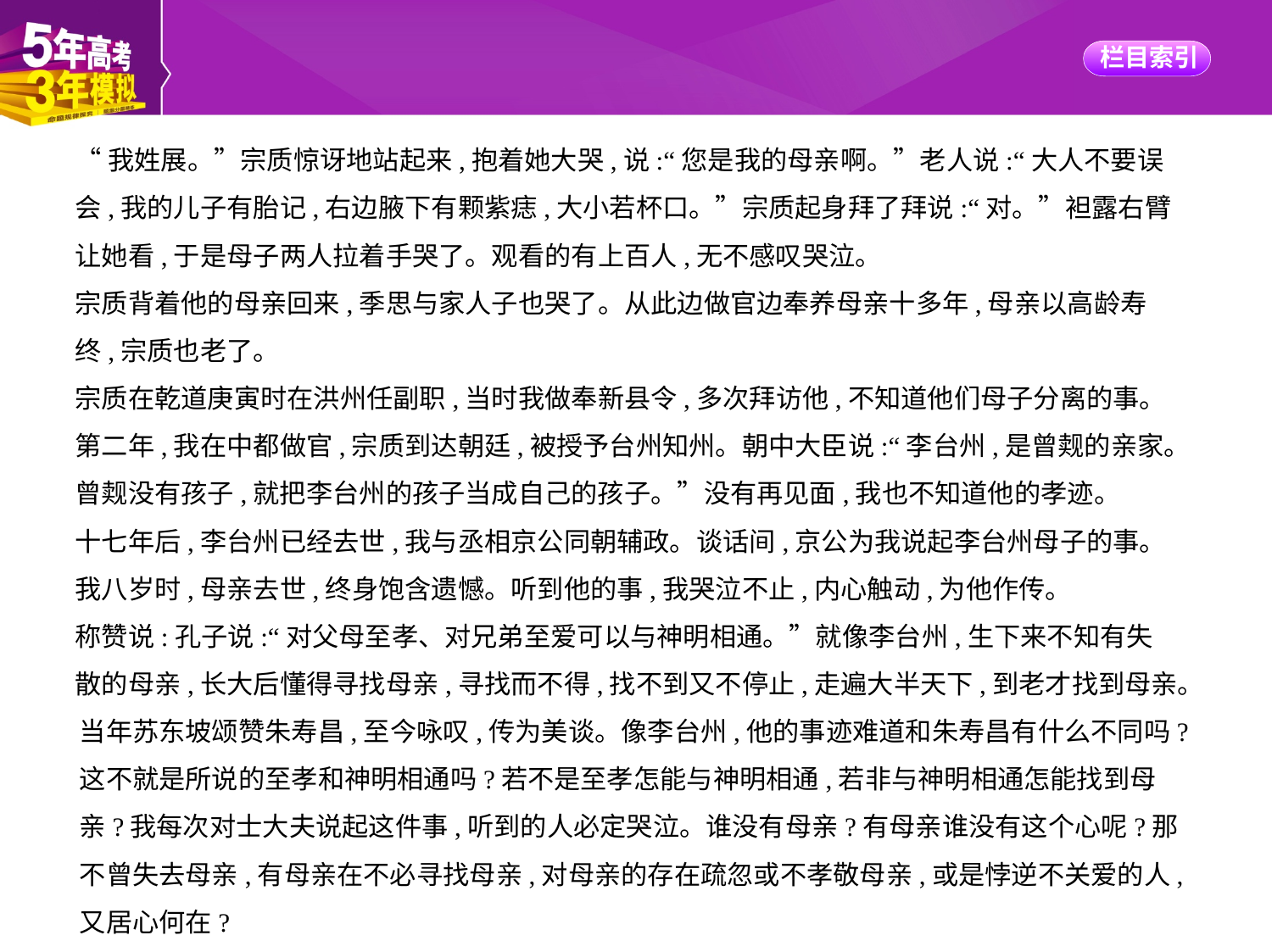

“我姓展。”宗质惊讶地站起来,抱着她大哭,说:“您是我的母亲啊。”老人说:“大人不要误
会,我的儿子有胎记,右边腋下有颗紫痣,大小若杯口。”宗质起身拜了拜说:“对。”袒露右臂
让她看,于是母子两人拉着手哭了。观看的有上百人,无不感叹哭泣。
宗质背着他的母亲回来,季思与家人子也哭了。从此边做官边奉养母亲十多年,母亲以高龄寿
终,宗质也老了。
宗质在乾道庚寅时在洪州任副职,当时我做奉新县令,多次拜访他,不知道他们母子分离的事。
第二年,我在中都做官,宗质到达朝廷,被授予台州知州。朝中大臣说:“李台州,是曾觌的亲家。
曾觌没有孩子,就把李台州的孩子当成自己的孩子。”没有再见面,我也不知道他的孝迹。
十七年后,李台州已经去世,我与丞相京公同朝辅政。谈话间,京公为我说起李台州母子的事。
我八岁时,母亲去世,终身饱含遗憾。听到他的事,我哭泣不止,内心触动,为他作传。
称赞说:孔子说:“对父母至孝、对兄弟至爱可以与神明相通。”就像李台州,生下来不知有失
散的母亲,长大后懂得寻找母亲,寻找而不得,找不到又不停止,走遍大半天下,到老才找到母亲。
当年苏东坡颂赞朱寿昌,至今咏叹,传为美谈。像李台州,他的事迹难道和朱寿昌有什么不同吗?
这不就是所说的至孝和神明相通吗?若不是至孝怎能与神明相通,若非与神明相通怎能找到母
亲?我每次对士大夫说起这件事,听到的人必定哭泣。谁没有母亲?有母亲谁没有这个心呢?那
不曾失去母亲,有母亲在不必寻找母亲,对母亲的存在疏忽或不孝敬母亲,或是悖逆不关爱的人,
又居心何在?